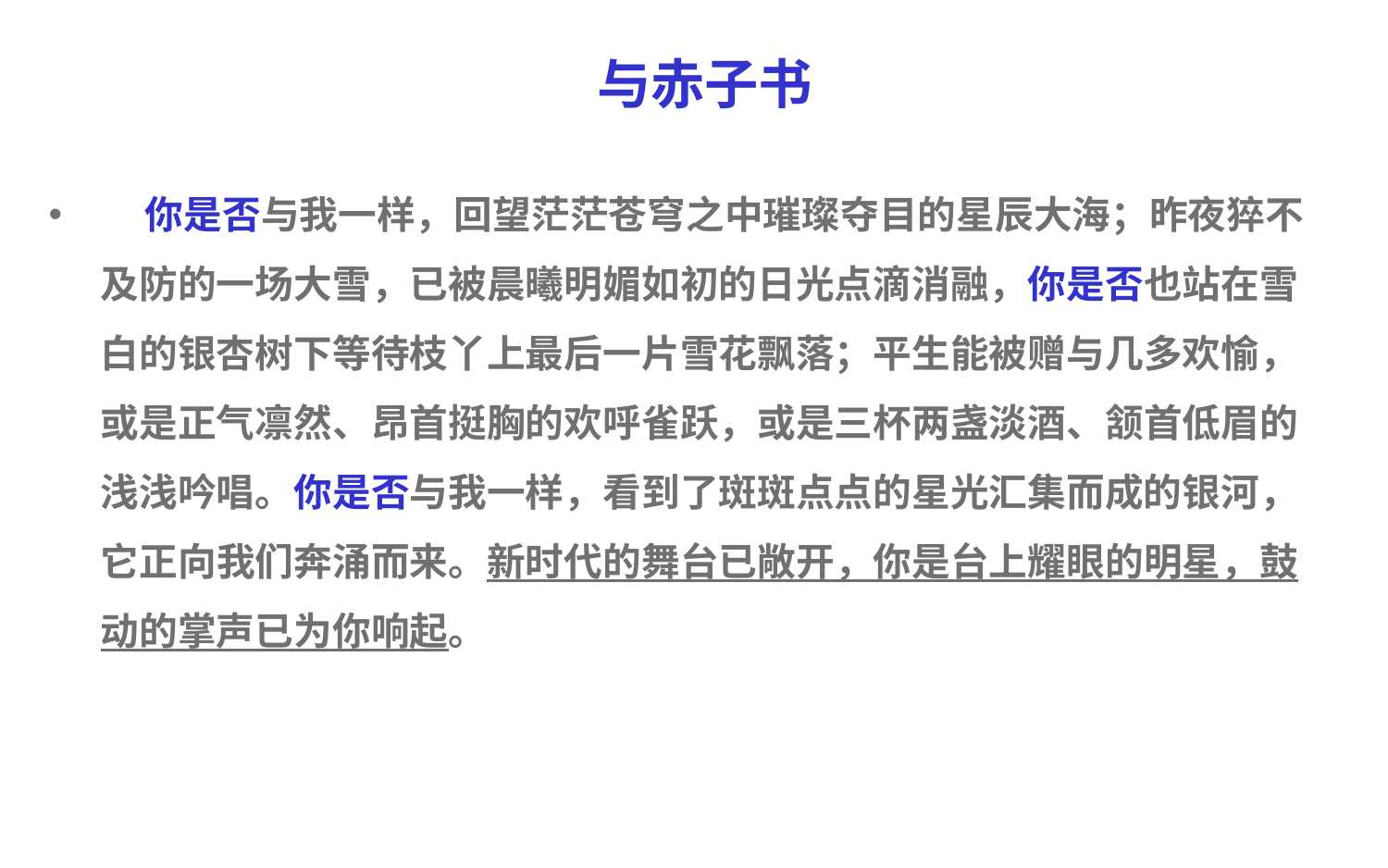

# 与赤子书
    你是否与我一样，回望茫茫苍穹之中璀璨夺目的星辰大海；昨夜猝不及防的一场大雪，已被晨曦明媚如初的日光点滴消融，你是否也站在雪白的银杏树下等待枝丫上最后一片雪花飘落；平生能被赠与几多欢愉，或是正气凛然、昂首挺胸的欢呼雀跃，或是三杯两盏淡酒、颔首低眉的浅浅吟唱。你是否与我一样，看到了斑斑点点的星光汇集而成的银河，它正向我们奔涌而来。新时代的舞台已敞开，你是台上耀眼的明星，鼓动的掌声已为你响起。